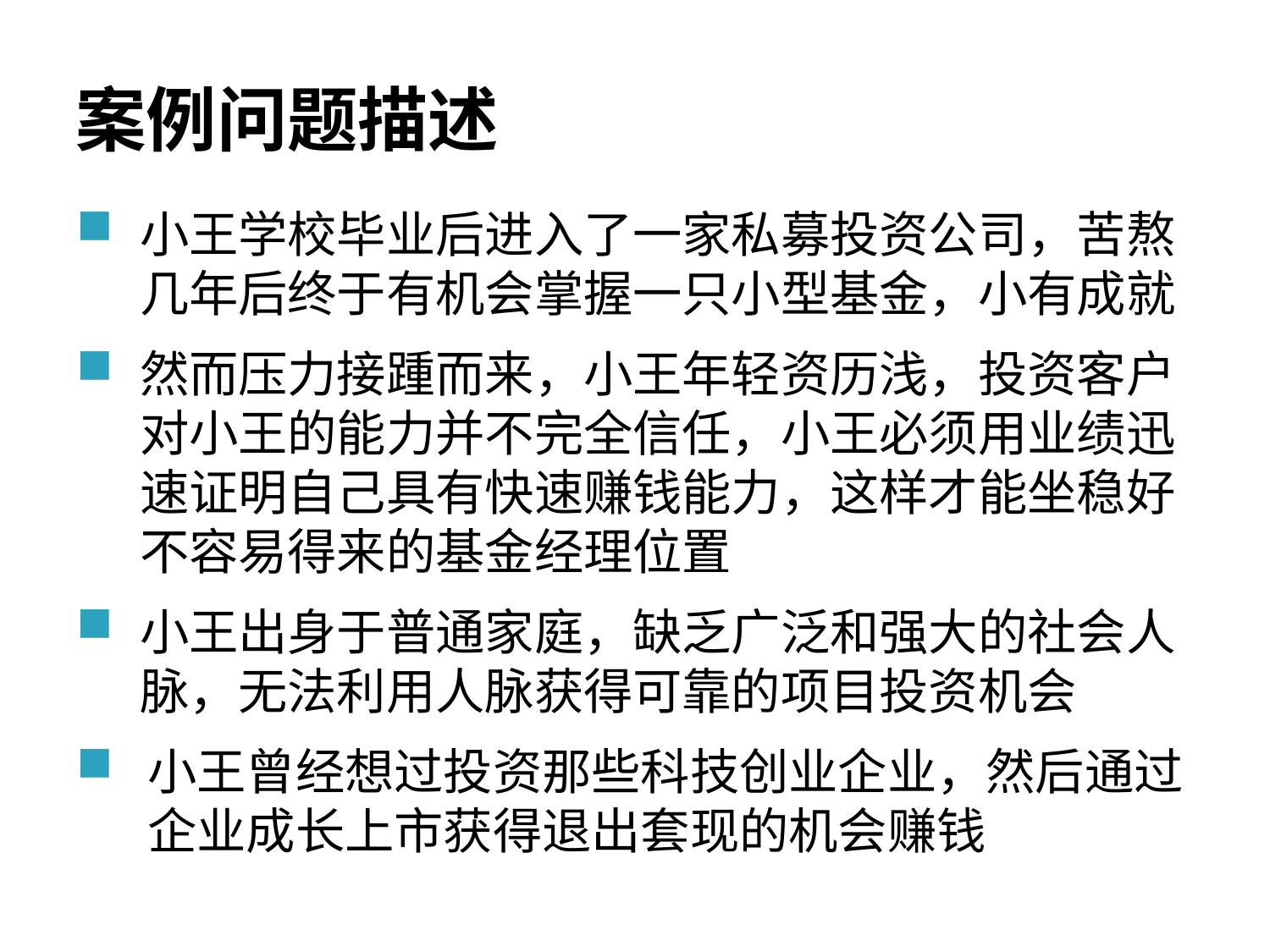

# 案例问题描述
小王学校毕业后进入了一家私募投资公司，苦熬几年后终于有机会掌握一只小型基金，小有成就
然而压力接踵而来，小王年轻资历浅，投资客户对小王的能力并不完全信任，小王必须用业绩迅速证明自己具有快速赚钱能力，这样才能坐稳好不容易得来的基金经理位置
小王出身于普通家庭，缺乏广泛和强大的社会人脉，无法利用人脉获得可靠的项目投资机会
小王曾经想过投资那些科技创业企业，然后通过企业成长上市获得退出套现的机会赚钱